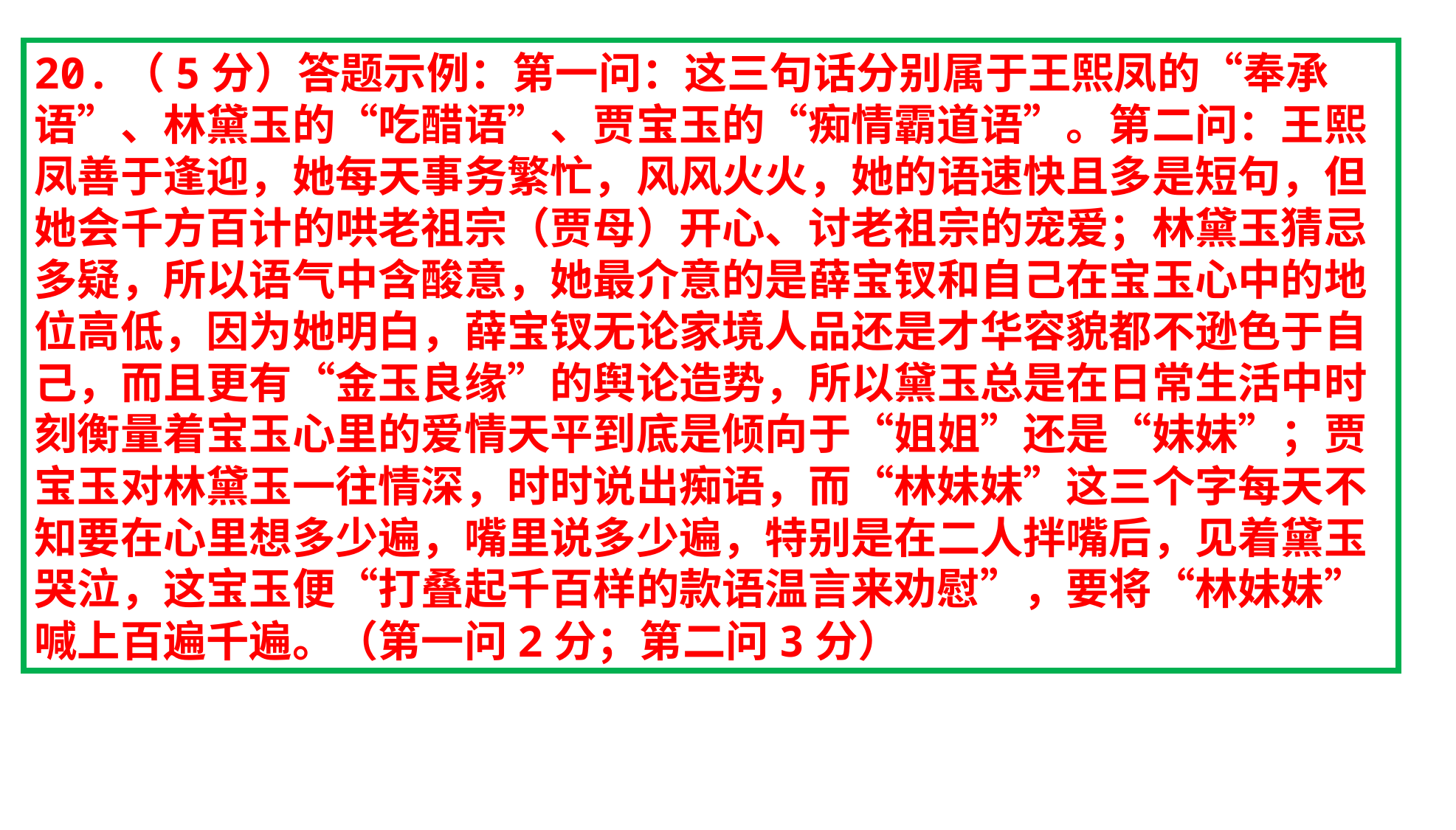

20.（5分）答题示例：第一问：这三句话分别属于王熙凤的“奉承语”、林黛玉的“吃醋语”、贾宝玉的“痴情霸道语”。第二问：王熙凤善于逢迎，她每天事务繁忙，风风火火，她的语速快且多是短句，但她会千方百计的哄老祖宗（贾母）开心、讨老祖宗的宠爱；林黛玉猜忌多疑，所以语气中含酸意，她最介意的是薛宝钗和自己在宝玉心中的地位高低，因为她明白，薛宝钗无论家境人品还是才华容貌都不逊色于自己，而且更有“金玉良缘”的舆论造势，所以黛玉总是在日常生活中时刻衡量着宝玉心里的爱情天平到底是倾向于“姐姐”还是“妹妹”；贾宝玉对林黛玉一往情深，时时说出痴语，而“林妹妹”这三个字每天不知要在心里想多少遍，嘴里说多少遍，特别是在二人拌嘴后，见着黛玉哭泣，这宝玉便“打叠起千百样的款语温言来劝慰”，要将“林妹妹”喊上百遍千遍。（第一问2分；第二问3分）